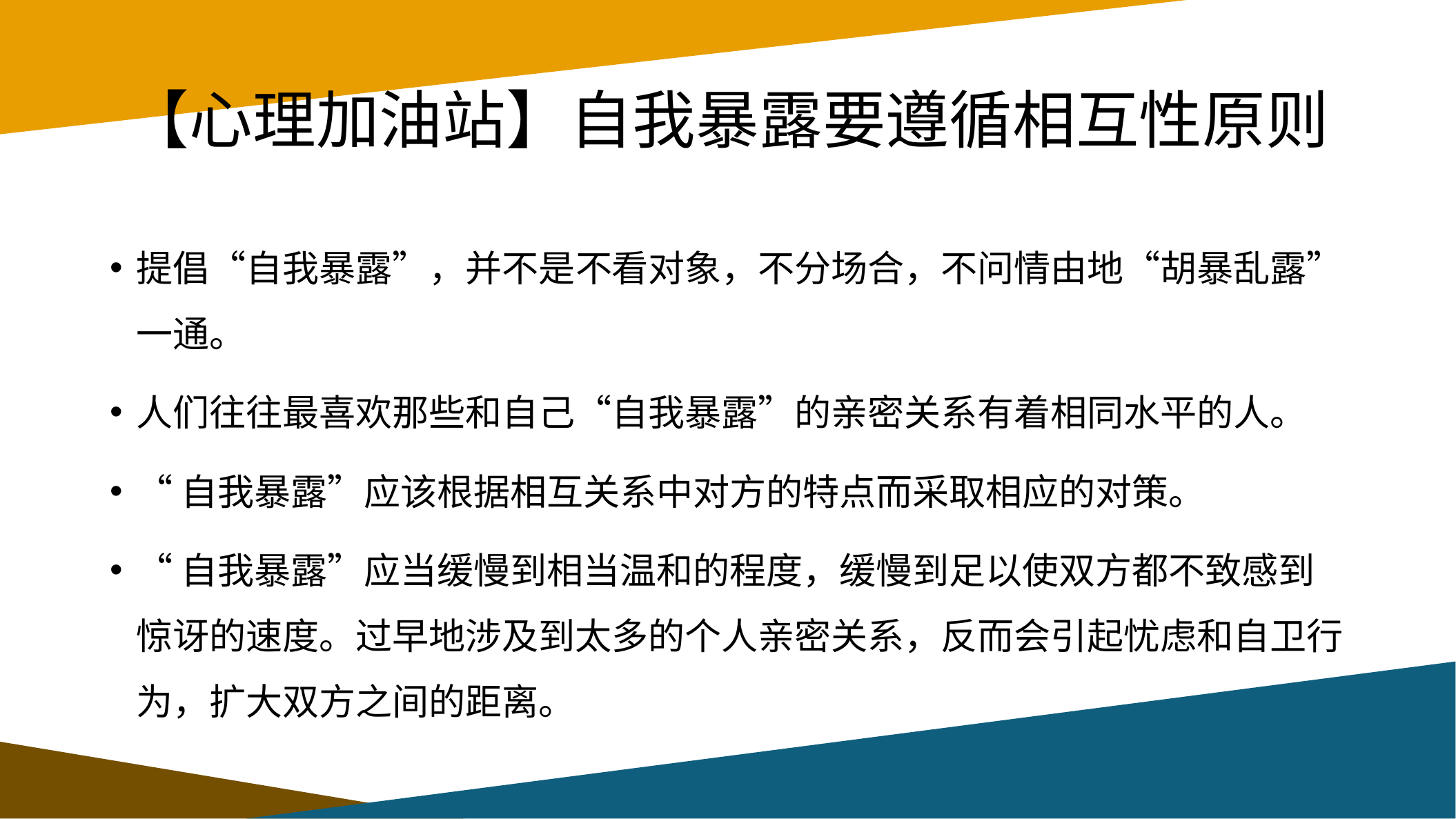

# 【心理加油站】自我暴露要遵循相互性原则
提倡“自我暴露”，并不是不看对象，不分场合，不问情由地“胡暴乱露”一通。
人们往往最喜欢那些和自己“自我暴露”的亲密关系有着相同水平的人。
“自我暴露”应该根据相互关系中对方的特点而采取相应的对策。
“自我暴露”应当缓慢到相当温和的程度，缓慢到足以使双方都不致感到惊讶的速度。过早地涉及到太多的个人亲密关系，反而会引起忧虑和自卫行为，扩大双方之间的距离。